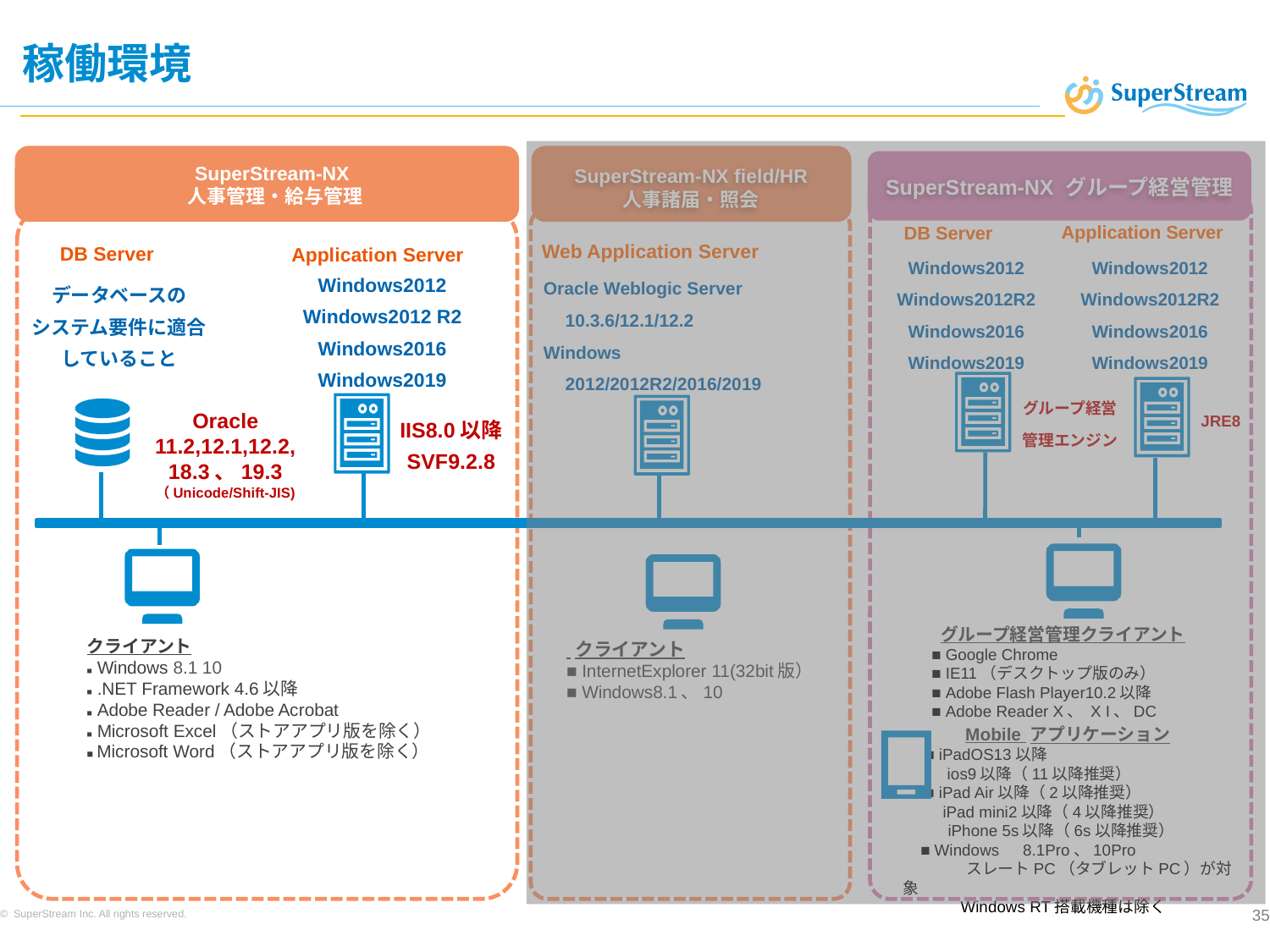

稼働環境

SuperStream-NX field/HR
人事諸届・照会

SuperStream-NX
人事管理・給与管理
SuperStream-NX グループ経営管理

DB Server
Application Server
Web Application Server
DB Server
Application Server
Windows2012
Windows2012R2
Windows2016
Windows2019

Windows2012
Windows2012R2
Windows2016
Windows2019

Windows2012
Windows2012 R2
Windows2016
Windows2019

Oracle Weblogic Server
　10.3.6/12.1/12.2
Windows
　2012/2012R2/2016/2019
データベースの
システム要件に適合
していること

グループ経営
管理エンジン

JRE8
Oracle
11.2,12.1,12.2,
18.3、19.3
（Unicode/Shift-JIS)

IIS8.0以降
SVF9.2.8

グループ経営管理クライアント
■ Google Chrome
■ IE11（デスクトップ版のみ）
■ Adobe Flash Player10.2以降
■ Adobe Reader X、 X I、DC
クライアント
■ Windows 8.1 10
■ .NET Framework 4.6以降
■ Adobe Reader / Adobe Acrobat
■ Microsoft Excel（ストアアプリ版を除く）
■ Microsoft Word（ストアアプリ版を除く）

 クライアント
■ InternetExplorer 11(32bit版）
■ Windows8.1、10
Mobile アプリケーション
     ■ iPadOS13以降
          ios9以降（11以降推奨）
     ■ iPad Air以降（2以降推奨）
         iPad mini2以降（4以降推奨）
    　  iPhone 5s以降（6s以降推奨）
    ■ Windows　8.1Pro、10Pro
　　　　スレートPC（タブレットPC）が対象
             Windows RT搭載機種は除く

©  SuperStream Inc. All rights reserved.
35